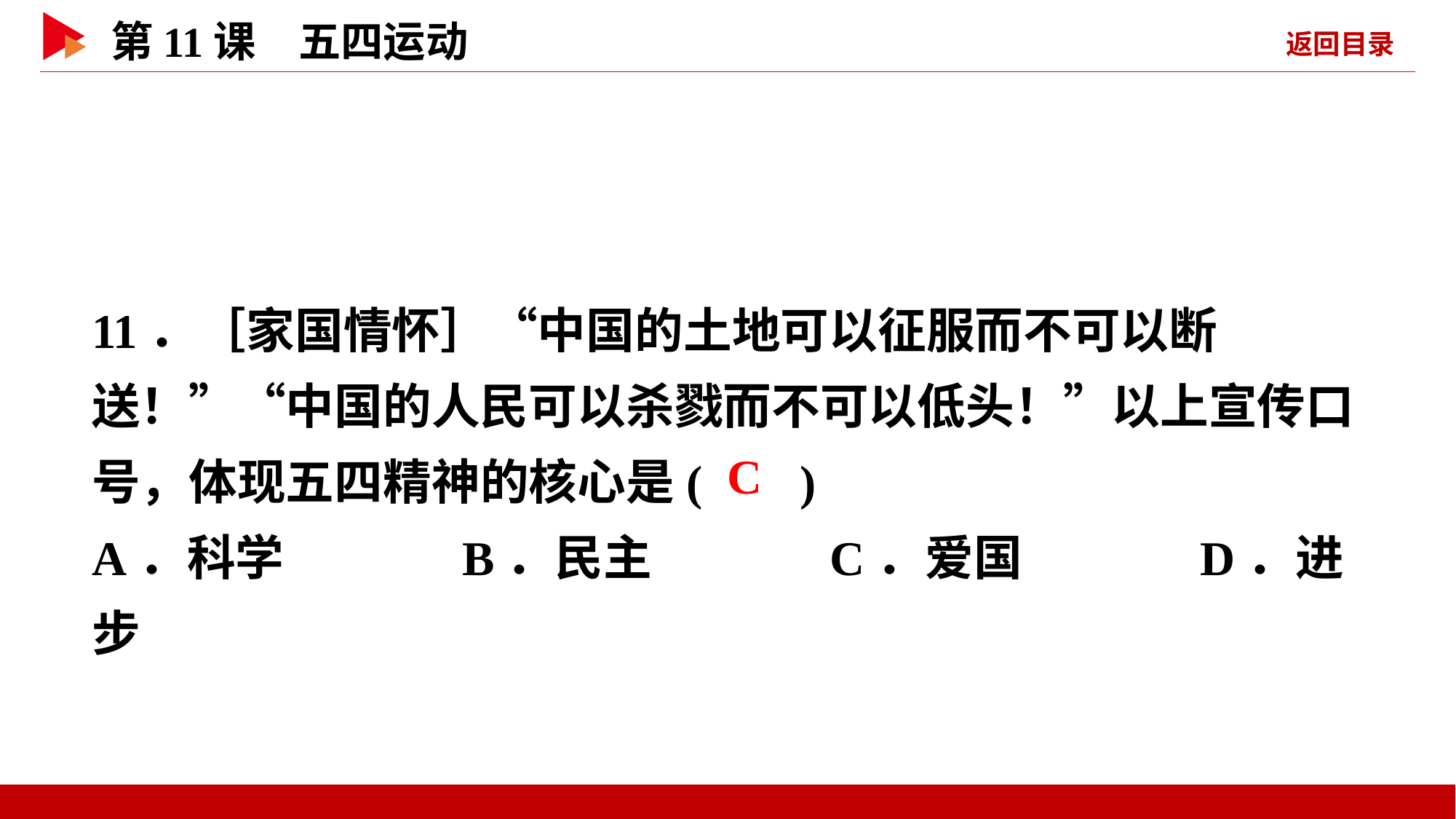

11．［家国情怀］“中国的土地可以征服而不可以断送！”“中国的人民可以杀戮而不可以低头！”以上宣传口号，体现五四精神的核心是(        )
A．科学               B．民主               C．爱国               D．进步
   C